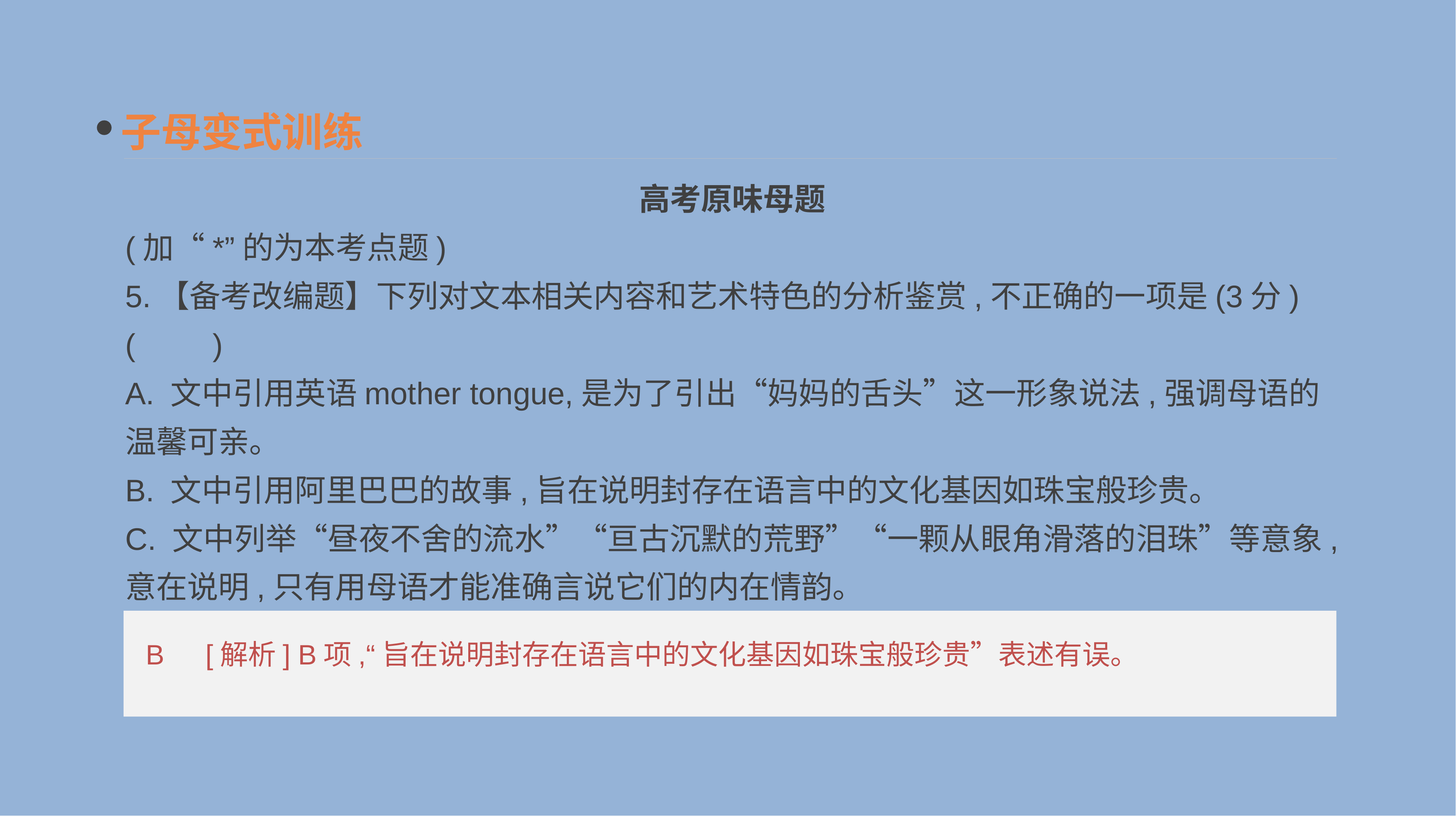

子母变式训练

高考原味母题
(加“*”的为本考点题)
5.【备考改编题】下列对文本相关内容和艺术特色的分析鉴赏,不正确的一项是(3分)(　　)
A. 文中引用英语mother tongue,是为了引出“妈妈的舌头”这一形象说法,强调母语的温馨可亲。
B. 文中引用阿里巴巴的故事,旨在说明封存在语言中的文化基因如珠宝般珍贵。
C. 文中列举“昼夜不舍的流水”“亘古沉默的荒野”“一颗从眼角滑落的泪珠”等意象,意在说明,只有用母语才能准确言说它们的内在情韵。
D. 文章融记叙、议论、抒情为一体,引经据典,华美而不失厚重,有较深的文化意蕴。

 B　[解析] B项,“旨在说明封存在语言中的文化基因如珠宝般珍贵”表述有误。